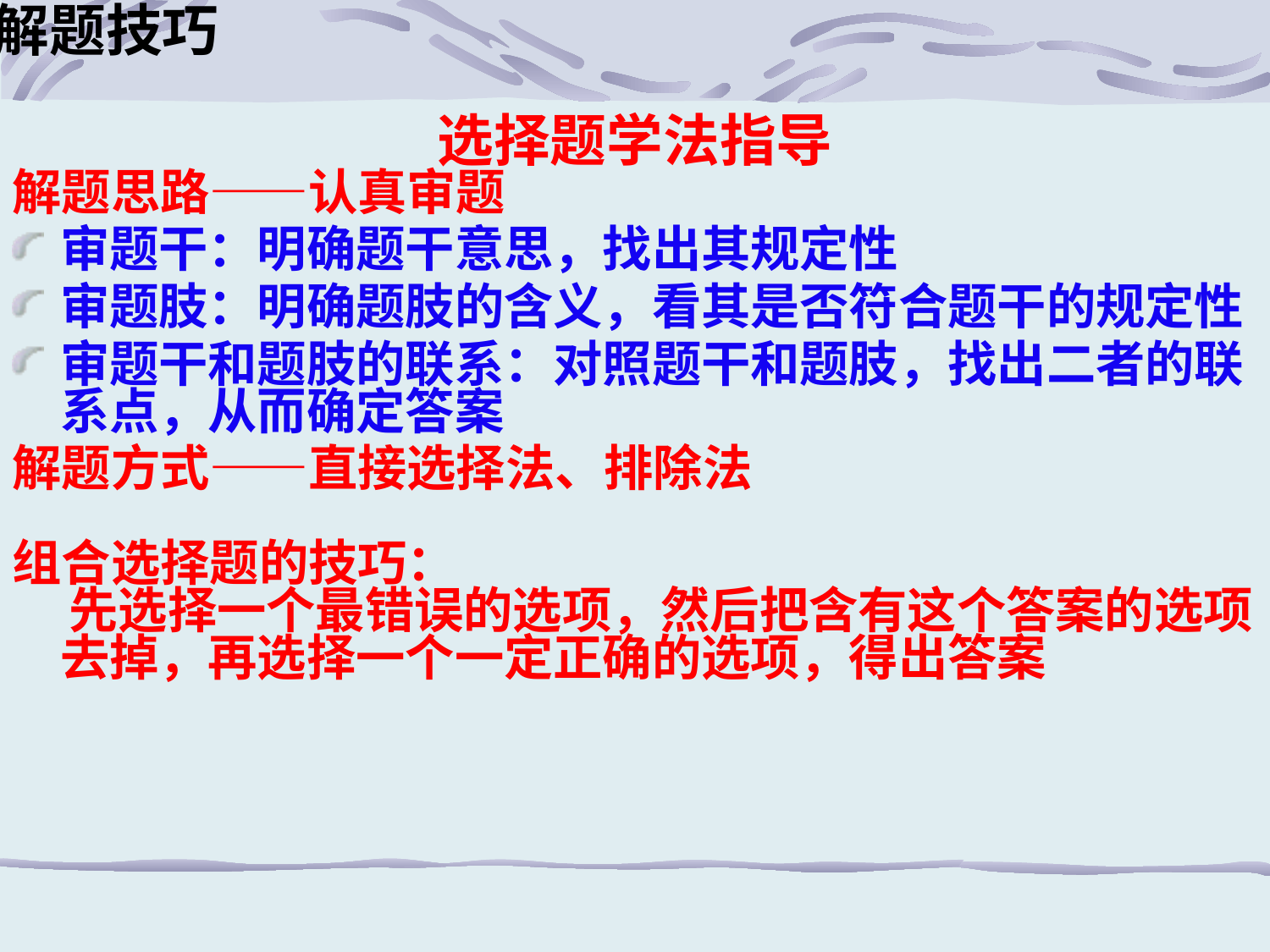

# 解题技巧
选择题学法指导
解题思路——认真审题
审题干：明确题干意思，找出其规定性
审题肢：明确题肢的含义，看其是否符合题干的规定性
审题干和题肢的联系：对照题干和题肢，找出二者的联系点，从而确定答案
解题方式——直接选择法、排除法

组合选择题的技巧：
    先选择一个最错误的选项，然后把含有这个答案的选项去掉，再选择一个一定正确的选项，得出答案